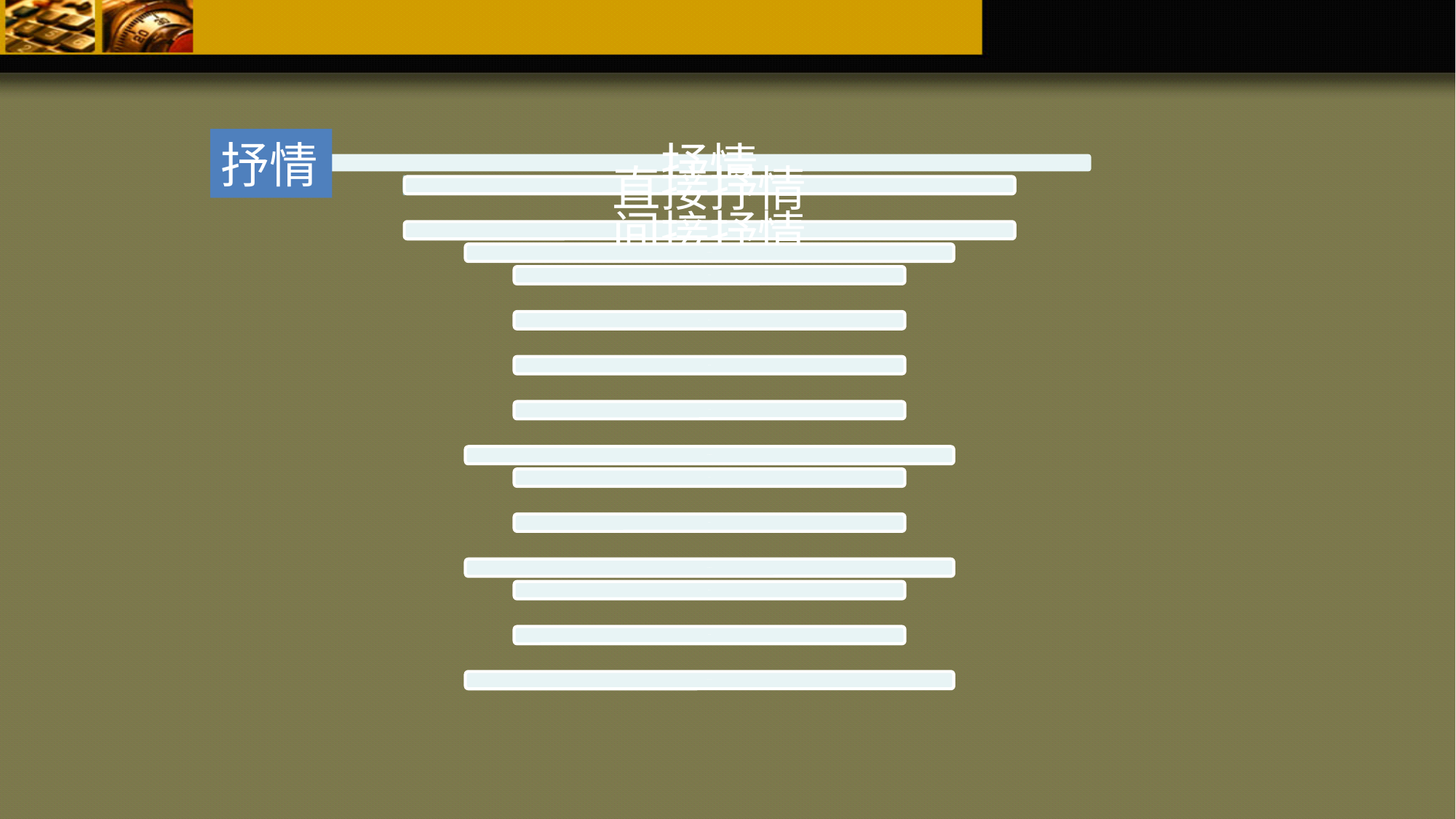

抒情
抒情
直接抒情
通过写景来抒情
间接抒情
借助某物来抒情
借助某事来抒情
借助议论来抒情
借景抒情
寓情于景
触景生情
以景结情
托物言志
借物喻人
即事抒怀
用典抒情